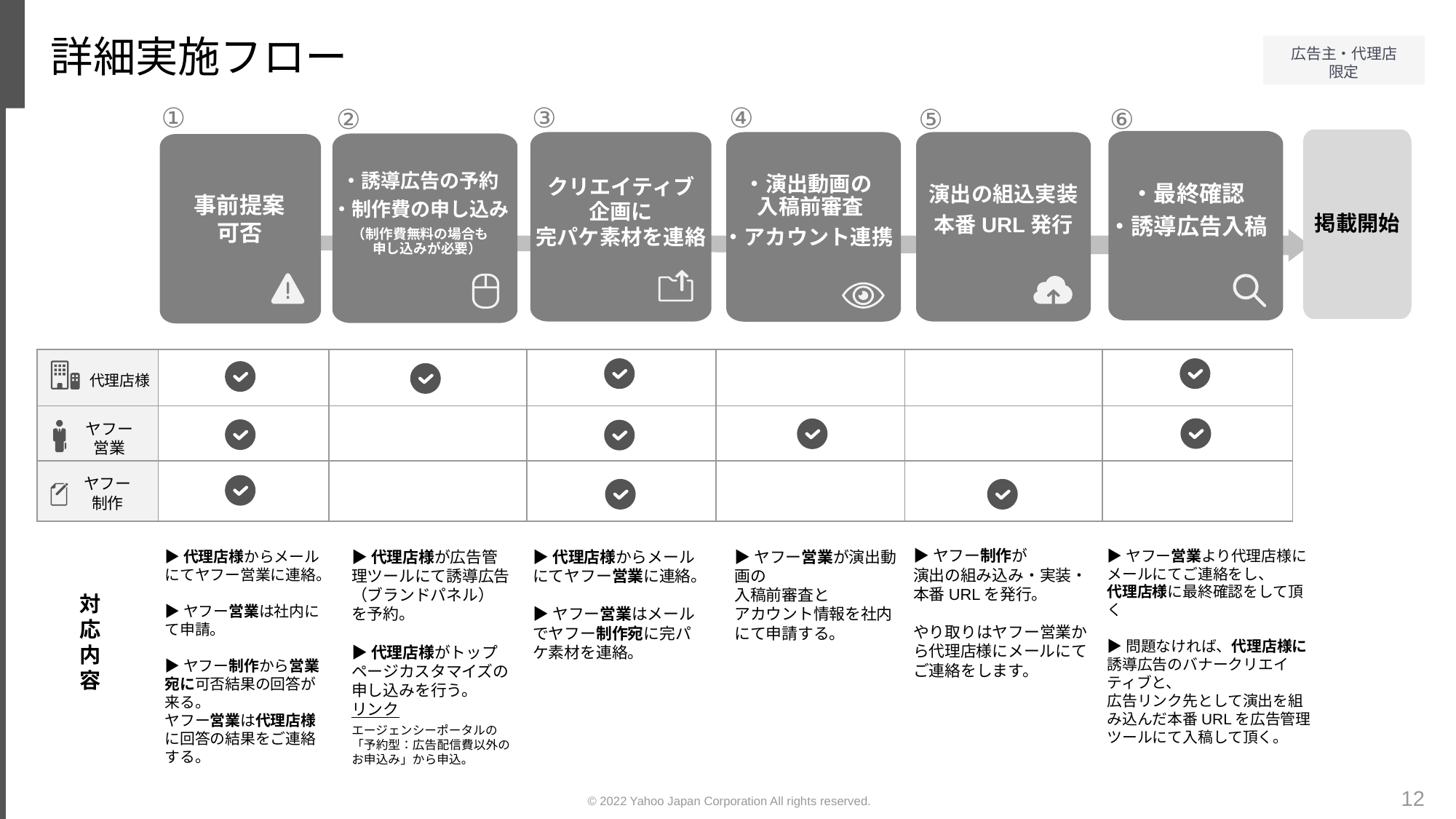

詳細実施フロー
①
③
④
②
⑤
⑥
掲載開始

・誘導広告の予約
・制作費の申し込み
（制作費無料の場合も
　申し込みが必要）
クリエイティブ
企画に
完パケ素材を連絡
・演出動画の
 入稿前審査
・アカウント連携
・最終確認
・誘導広告入稿
演出の組込実装
本番URL発行
事前提案
可否

|  |  |  |  |  |  |  |
| --- | --- | --- | --- | --- | --- | --- |
|  |  |  |  |  |  |  |
|  |  |  |  |  |  |  |

代理店様
ヤフー
営業

ヤフー
制作

対応内容
▶︎ヤフー制作が
演出の組み込み・実装・本番URLを発行。

やり取りはヤフー営業から代理店様にメールにてご連絡をします。

▶︎ヤフー営業より代理店様にメールにてご連絡をし、
代理店様に最終確認をして頂く

▶︎問題なければ、代理店様に誘導広告のバナークリエイティブと、
広告リンク先として演出を組み込んだ本番URLを広告管理ツールにて入稿して頂く。
▶︎代理店様からメールにてヤフー営業に連絡。

▶︎ヤフー営業は社内にて申請。

▶︎ヤフー制作から営業宛に可否結果の回答が来る。
ヤフー営業は代理店様に回答の結果をご連絡する。
▶︎代理店様が広告管理ツールにて誘導広告（ブランドパネル）
を予約。

▶︎代理店様がトップページカスタマイズの申し込みを行う。
リンク
エージェンシーポータルの「予約型：広告配信費以外のお申込み」から申込。

▶︎代理店様からメールにてヤフー営業に連絡。

▶︎ヤフー営業はメールでヤフー制作宛に完パケ素材を連絡。
▶︎ヤフー営業が演出動画の
入稿前審査と
アカウント情報を社内にて申請する。

12